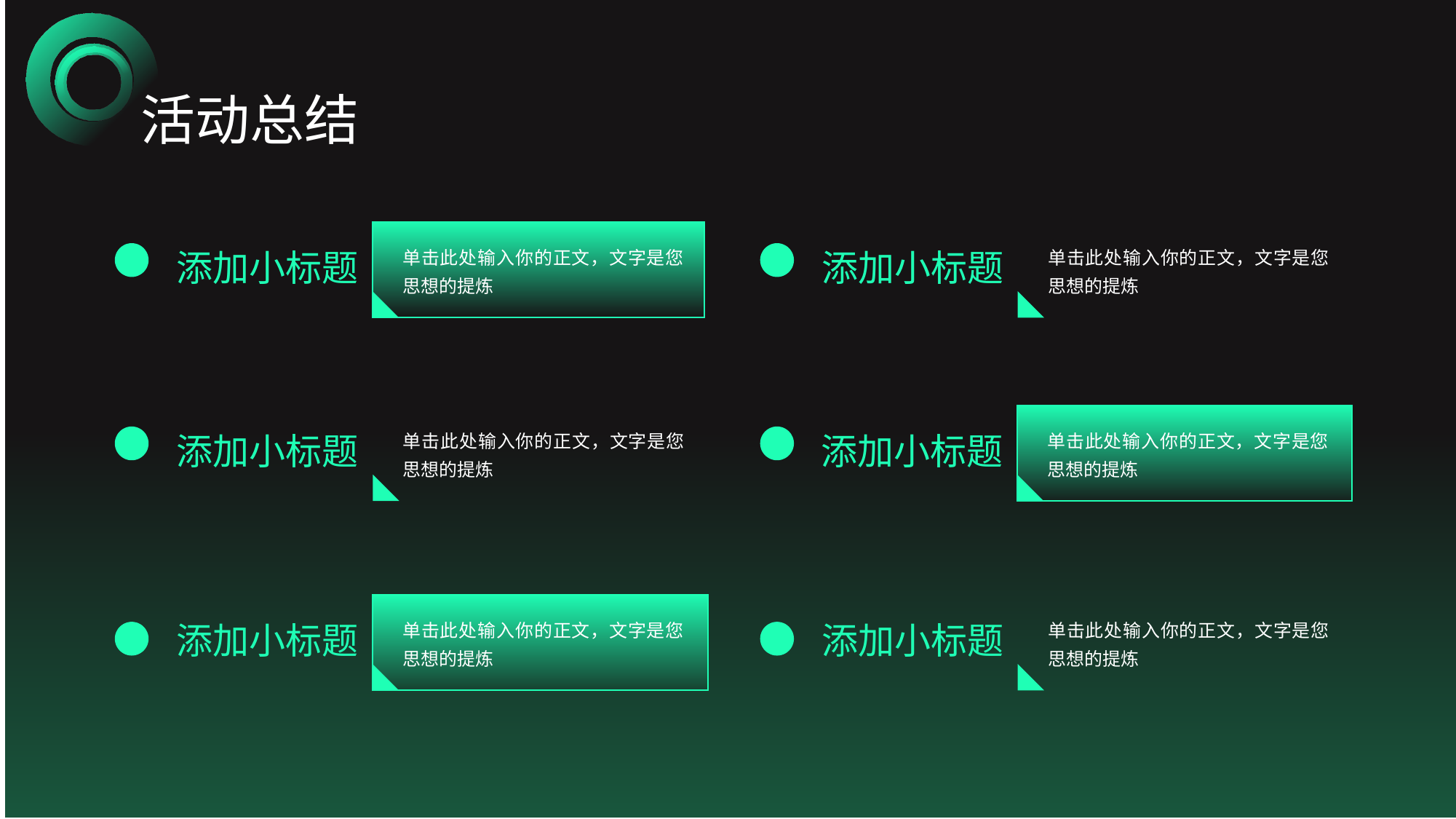

YOUR LOGO
XXXX软件有限公司
活动总结

单击此处输入你的正文，文字是您思想的提炼
添加小标题

单击此处输入你的正文，文字是您思想的提炼
添加小标题

单击此处输入你的正文，文字是您思想的提炼
添加小标题

单击此处输入你的正文，文字是您思想的提炼
添加小标题

单击此处输入你的正文，文字是您思想的提炼
添加小标题

单击此处输入你的正文，文字是您思想的提炼
添加小标题